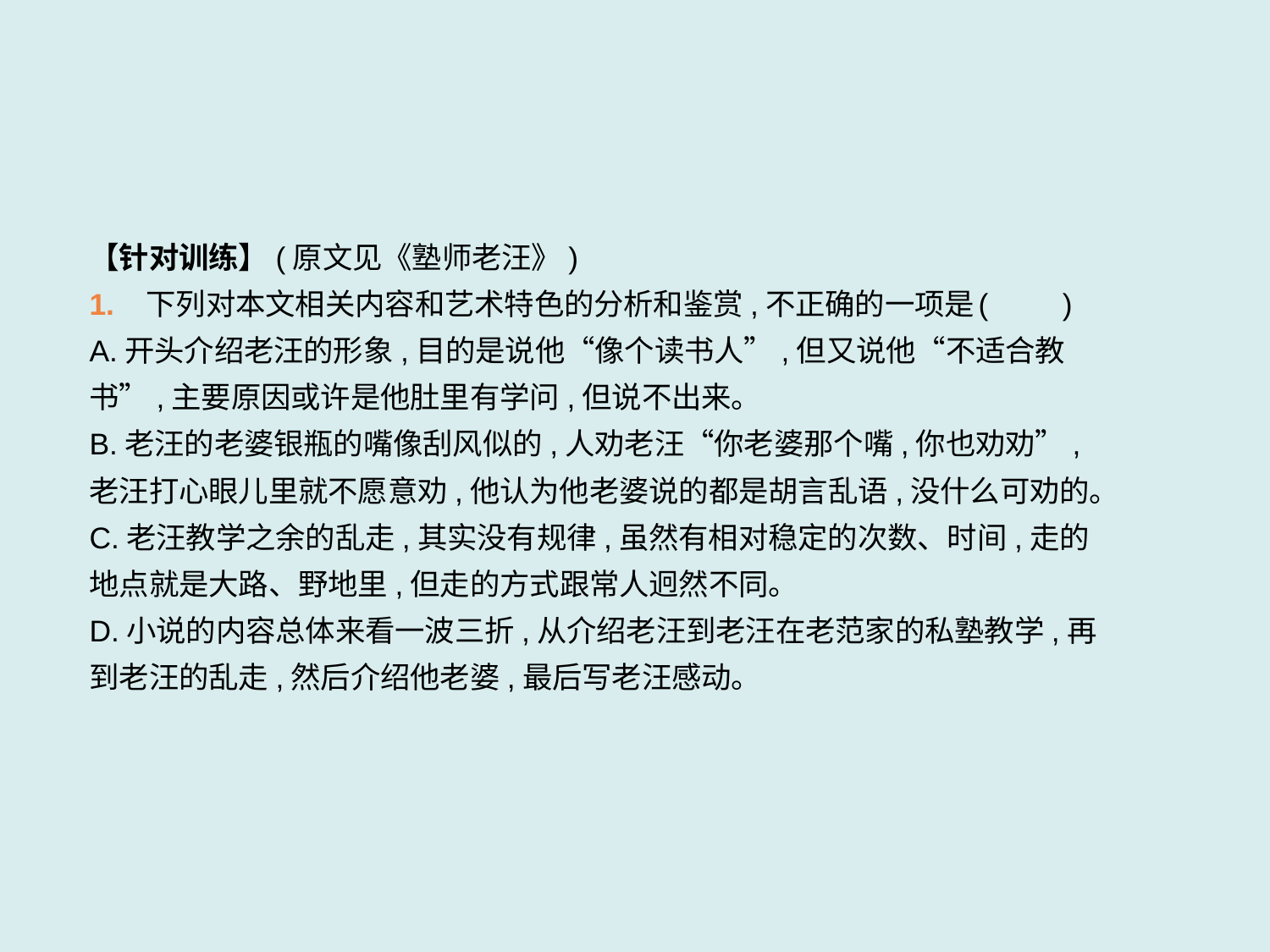

【针对训练】(原文见《塾师老汪》)
1.   下列对本文相关内容和艺术特色的分析和鉴赏,不正确的一项是	(　　)
A.开头介绍老汪的形象,目的是说他“像个读书人”,但又说他“不适合教书”,主要原因或许是他肚里有学问,但说不出来。
B.老汪的老婆银瓶的嘴像刮风似的,人劝老汪“你老婆那个嘴,你也劝劝”,老汪打心眼儿里就不愿意劝,他认为他老婆说的都是胡言乱语,没什么可劝的。
C.老汪教学之余的乱走,其实没有规律,虽然有相对稳定的次数、时间,走的地点就是大路、野地里,但走的方式跟常人迥然不同。
D.小说的内容总体来看一波三折,从介绍老汪到老汪在老范家的私塾教学,再到老汪的乱走,然后介绍他老婆,最后写老汪感动。